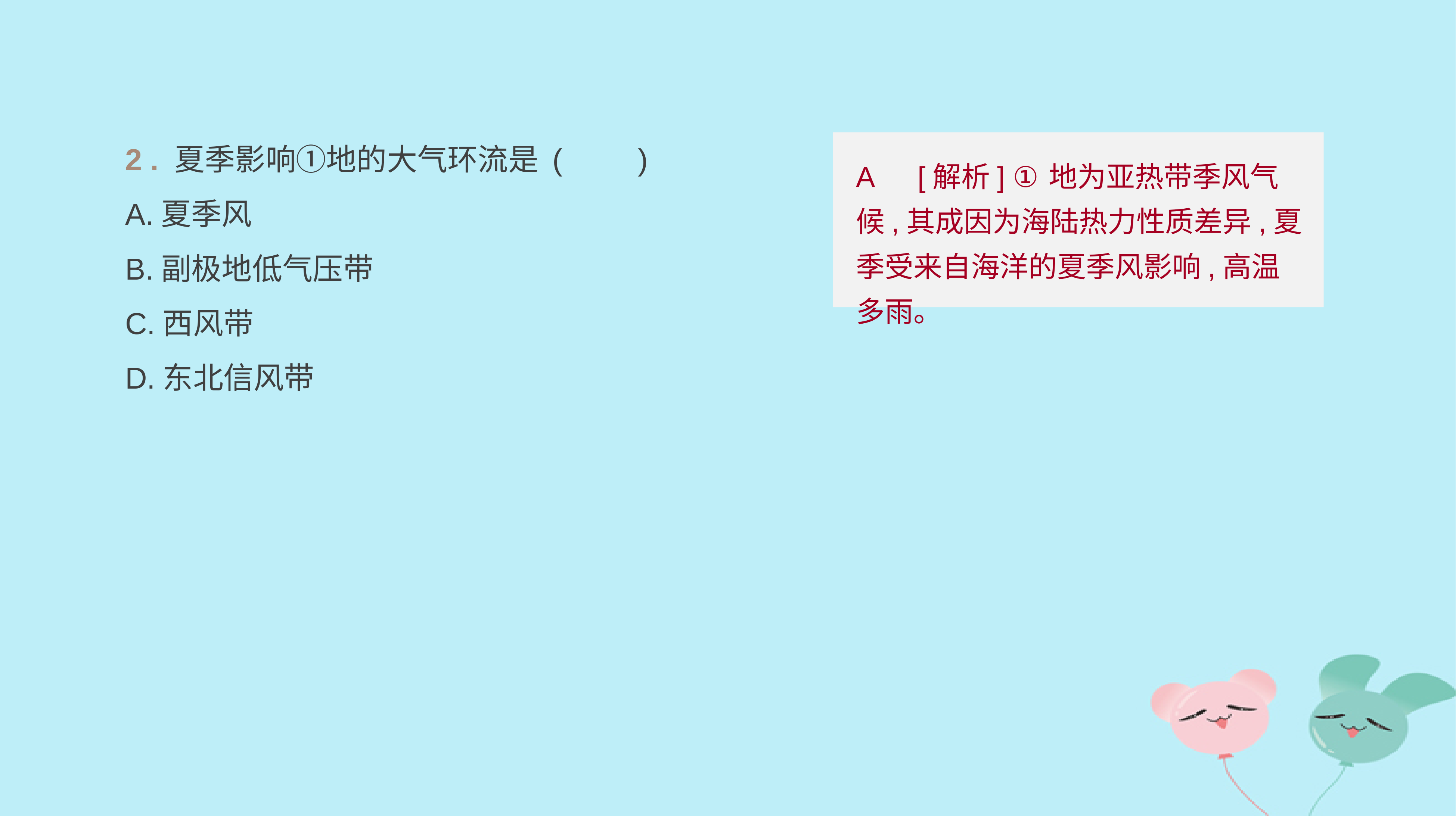

2 . 夏季影响①地的大气环流是 (　　)
A.夏季风
B.副极地低气压带
C.西风带
D.东北信风带

A　[解析] ①地为亚热带季风气候,其成因为海陆热力性质差异,夏季受来自海洋的夏季风影响,高温多雨。